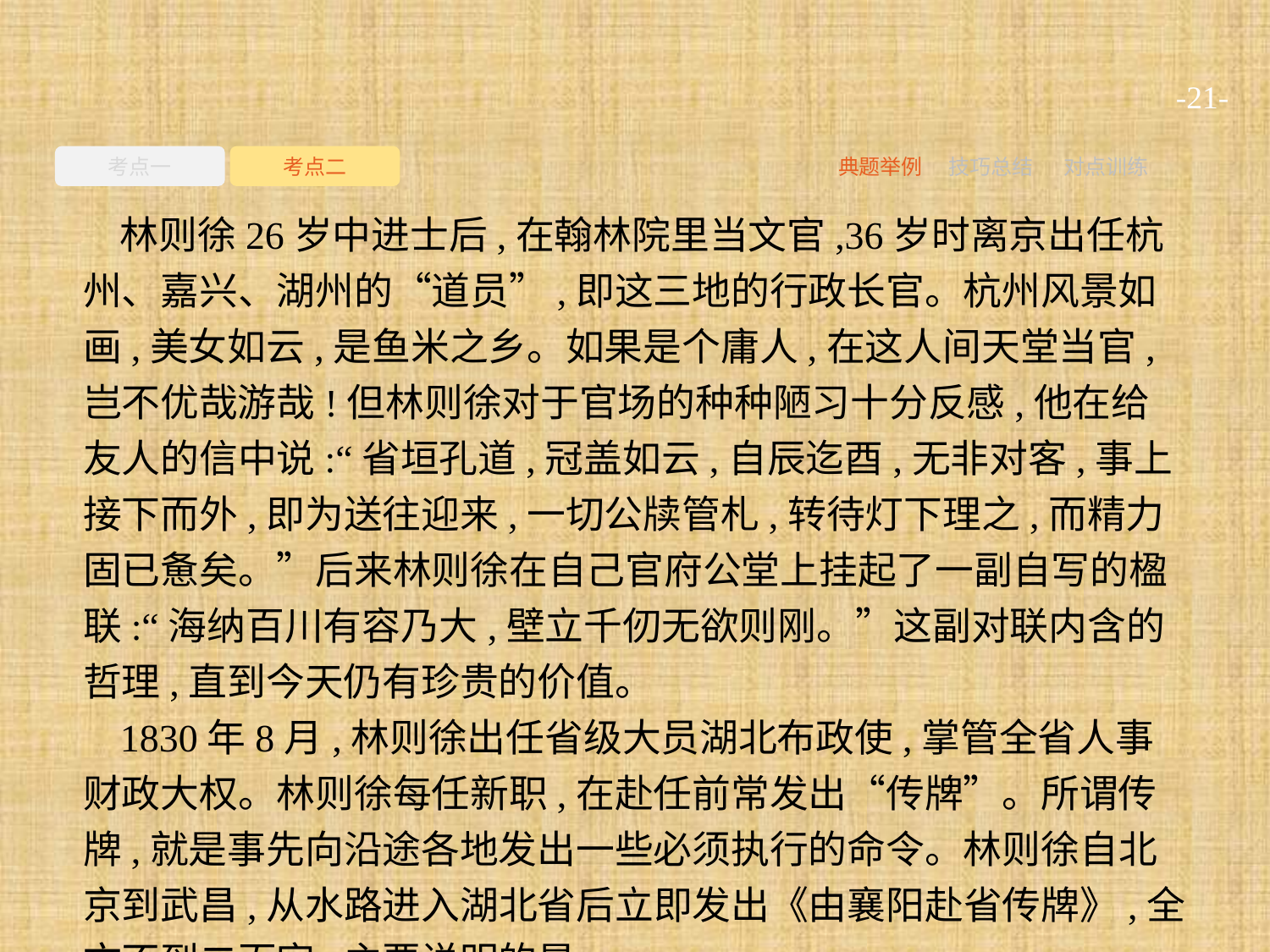

-21-
考点一
考点二
典题举例
技巧总结
对点训练
林则徐26岁中进士后,在翰林院里当文官,36岁时离京出任杭州、嘉兴、湖州的“道员”,即这三地的行政长官。杭州风景如画,美女如云,是鱼米之乡。如果是个庸人,在这人间天堂当官,岂不优哉游哉!但林则徐对于官场的种种陋习十分反感,他在给友人的信中说:“省垣孔道,冠盖如云,自辰迄酉,无非对客,事上接下而外,即为送往迎来,一切公牍管札,转待灯下理之,而精力固已惫矣。”后来林则徐在自己官府公堂上挂起了一副自写的楹联:“海纳百川有容乃大,壁立千仞无欲则刚。”这副对联内含的哲理,直到今天仍有珍贵的价值。
1830年8月,林则徐出任省级大员湖北布政使,掌管全省人事财政大权。林则徐每任新职,在赴任前常发出“传牌”。所谓传牌,就是事先向沿途各地发出一些必须执行的命令。林则徐自北京到武昌,从水路进入湖北省后立即发出《由襄阳赴省传牌》,全文不到二百字,主要说明的是: